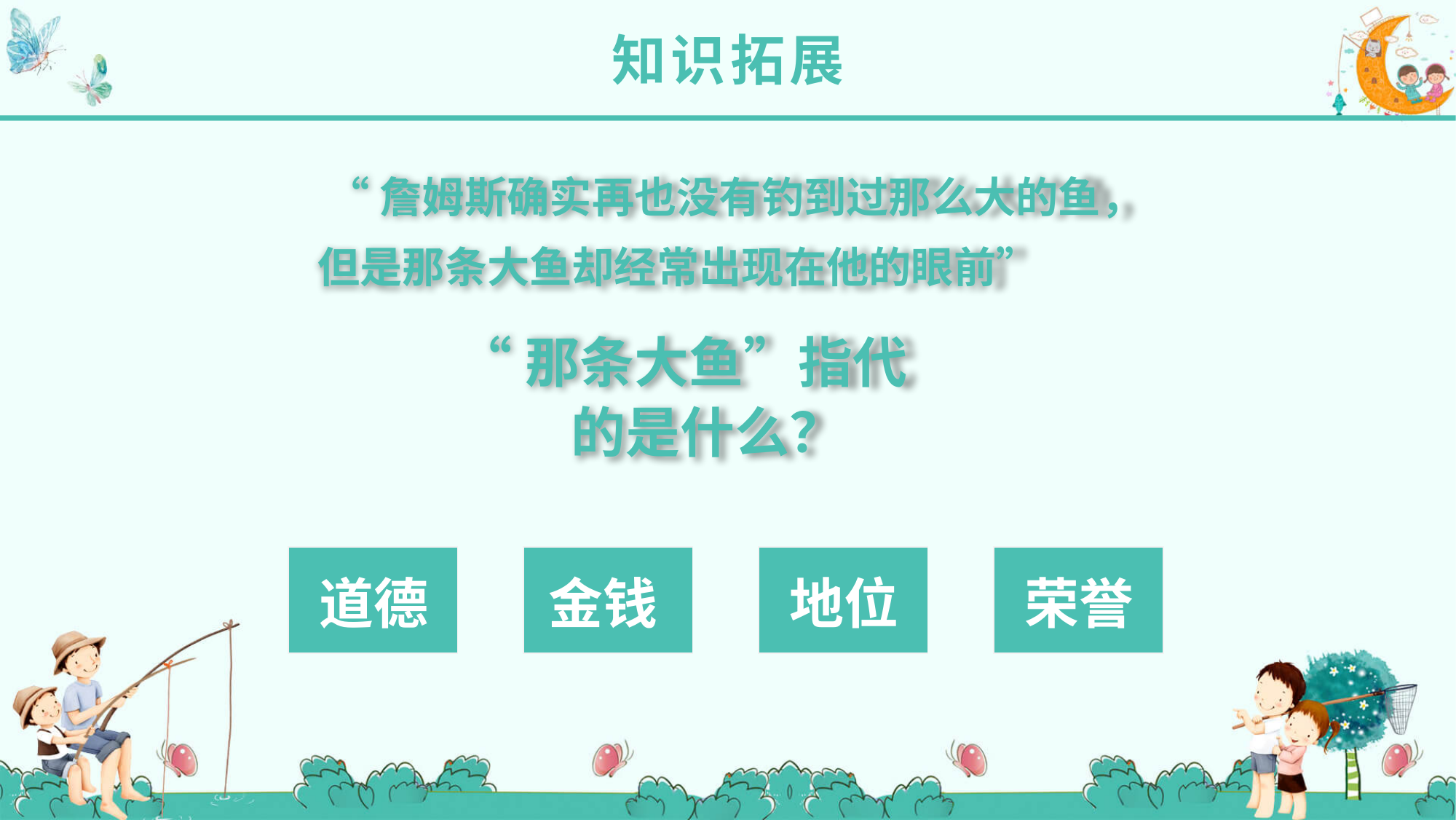

知识拓展

 “詹姆斯确实再也没有钓到过那么大的鱼，但是那条大鱼却经常出现在他的眼前”
“那条大鱼”指代
   的是什么？

道德

金钱

地位

荣誉